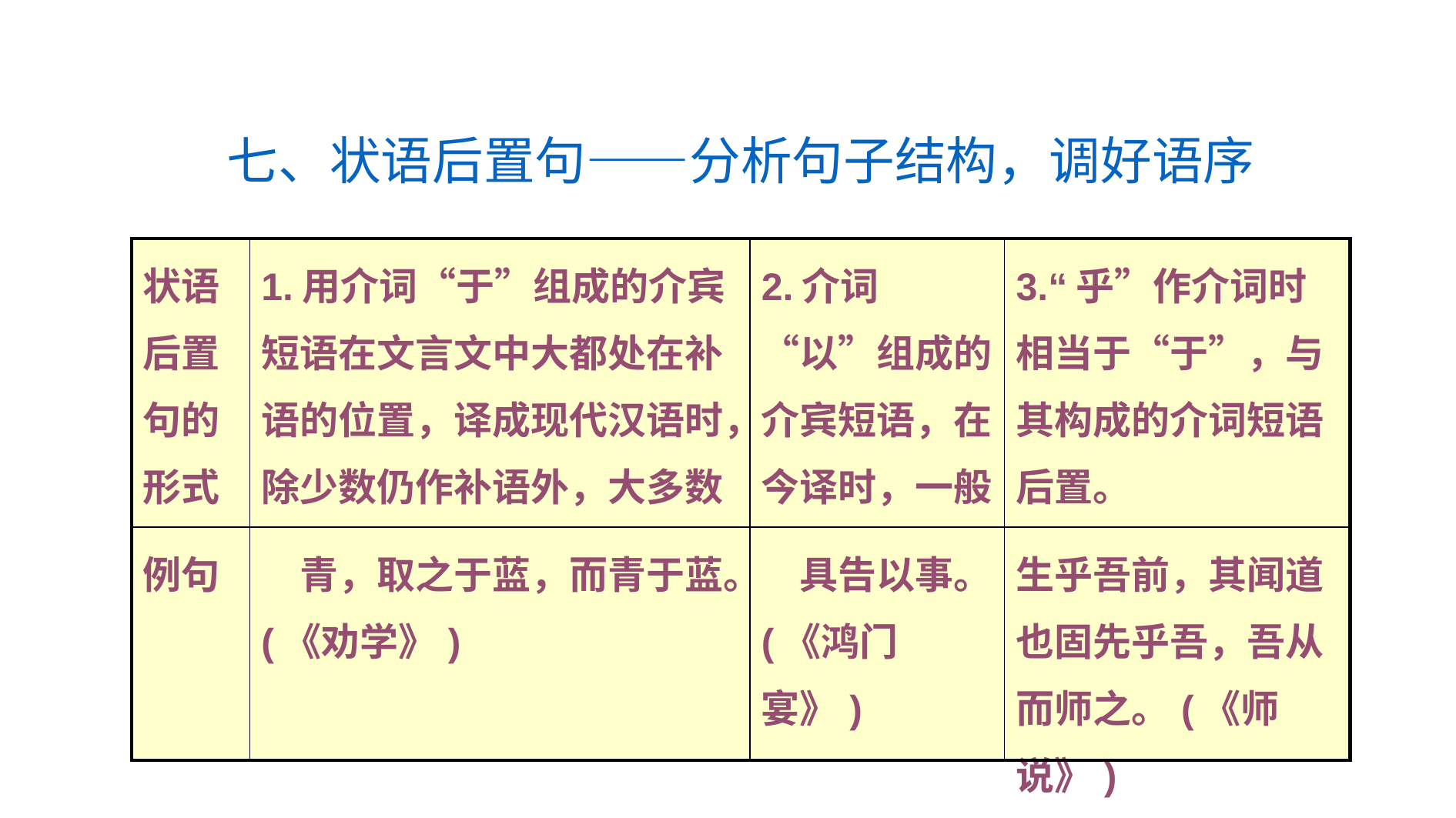

七、状语后置句——分析句子结构，调好语序
| 状语后置句的形式 | 1.用介词“于”组成的介宾短语在文言文中大都处在补语的位置，译成现代汉语时，除少数仍作补语外，大多数都要移到动词前作状语。 | 2.介词“以”组成的介宾短语，在今译时，一般都作状语。 | 3.“乎”作介词时相当于“于”，与其构成的介词短语后置。 |
| --- | --- | --- | --- |
| 例句 | 青，取之于蓝，而青于蓝。(《劝学》) | 具告以事。(《鸿门宴》) | 生乎吾前，其闻道也固先乎吾，吾从而师之。(《师说》) |